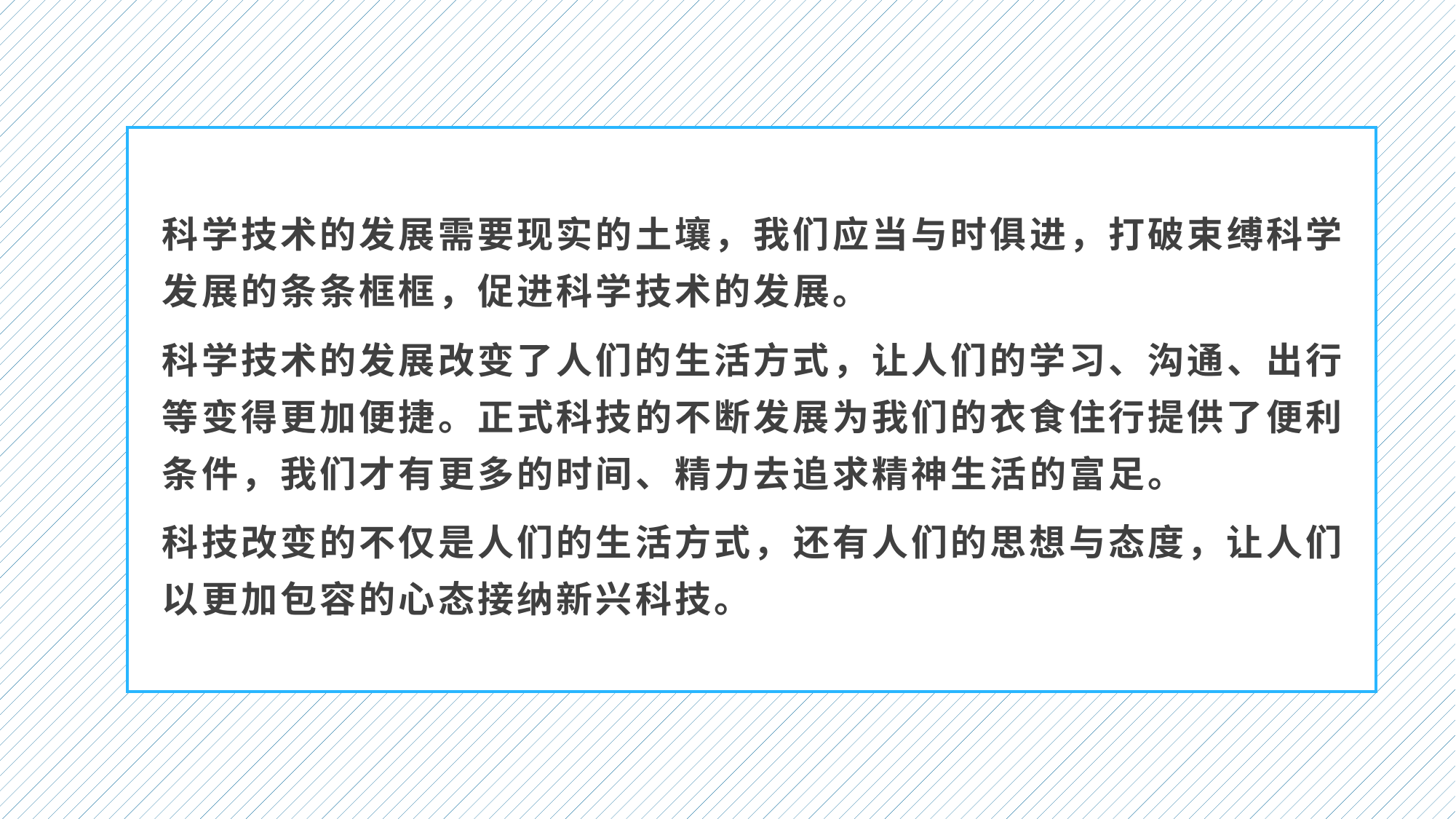

科学技术的发展需要现实的土壤，我们应当与时俱进，打破束缚科学发展的条条框框，促进科学技术的发展。
科学技术的发展改变了人们的生活方式，让人们的学习、沟通、出行等变得更加便捷。正式科技的不断发展为我们的衣食住行提供了便利条件，我们才有更多的时间、精力去追求精神生活的富足。
科技改变的不仅是人们的生活方式，还有人们的思想与态度，让人们以更加包容的心态接纳新兴科技。